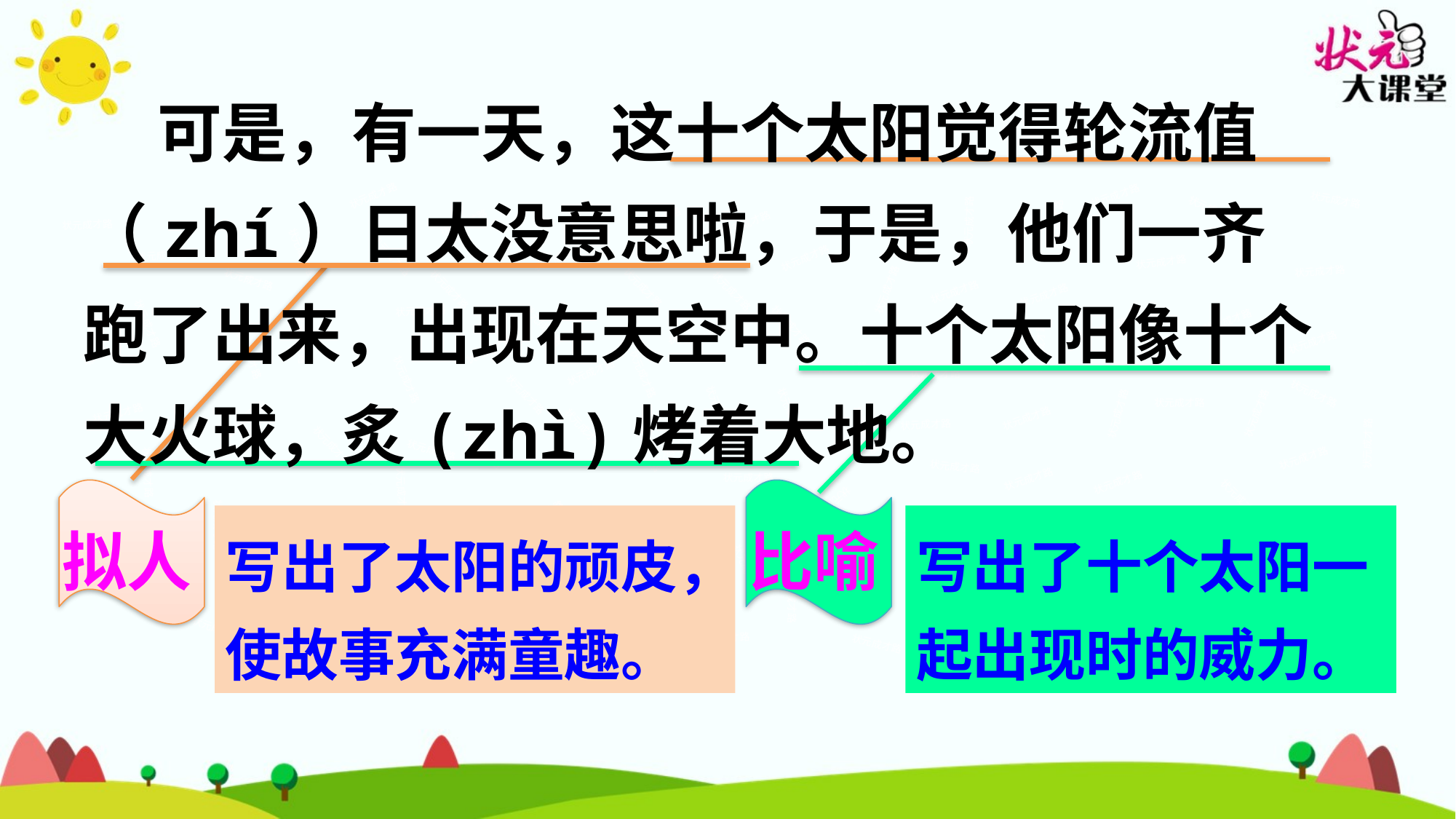

可是，有一天，这十个太阳觉得轮流值（zhí）日太没意思啦，于是，他们一齐跑了出来，出现在天空中。十个太阳像十个大火球，炙(zhì)烤着大地。
状元成才路
状元成才路
状元成才路
状元成才路
状元成才路
状元成才路
状元成才路
状元成才路
状元成才路
状元成才路
状元成才路
状元成才路
状元成才路
状元成才路
状元成才路
状元成才路
状元成才路
状元成才路
状元成才路
状元成才路
状元成才路
状元成才路
状元成才路
状元成才路
状元成才路
状元成才路
状元成才路
状元成才路
状元成才路
状元成才路
状元成才路
状元成才路
状元成才路
状元成才路
状元成才路
状元成才路
状元成才路
状元成才路
状元成才路
状元成才路
状元成才路
状元成才路
状元成才路
状元成才路
状元成才路
状元成才路
状元成才路
状元成才路
状元成才路
状元成才路
状元成才路
状元成才路
状元成才路
状元成才路
状元成才路
状元成才路
状元成才路
状元成才路
状元成才路
状元成才路
状元成才路
状元成才路
状元成才路
状元成才路
状元成才路
状元成才路

拟人

比喻
状元成才路
状元成才路
状元成才路
状元成才路
状元成才路
状元成才路
写出了太阳的顽皮，使故事充满童趣。
写出了十个太阳一起出现时的威力。
状元成才路
状元成才路
状元成才路
状元成才路
状元成才路
状元成才路
状元成才路
状元成才路
状元成才路
状元成才路
状元成才路
状元成才路
状元成才路
状元成才路
状元成才路
状元成才路
状元成才路
状元成才路
状元成才路
状元成才路
状元成才路
状元成才路
状元成才路
状元成才路
状元成才路
状元成才路
状元成才路
状元成才路